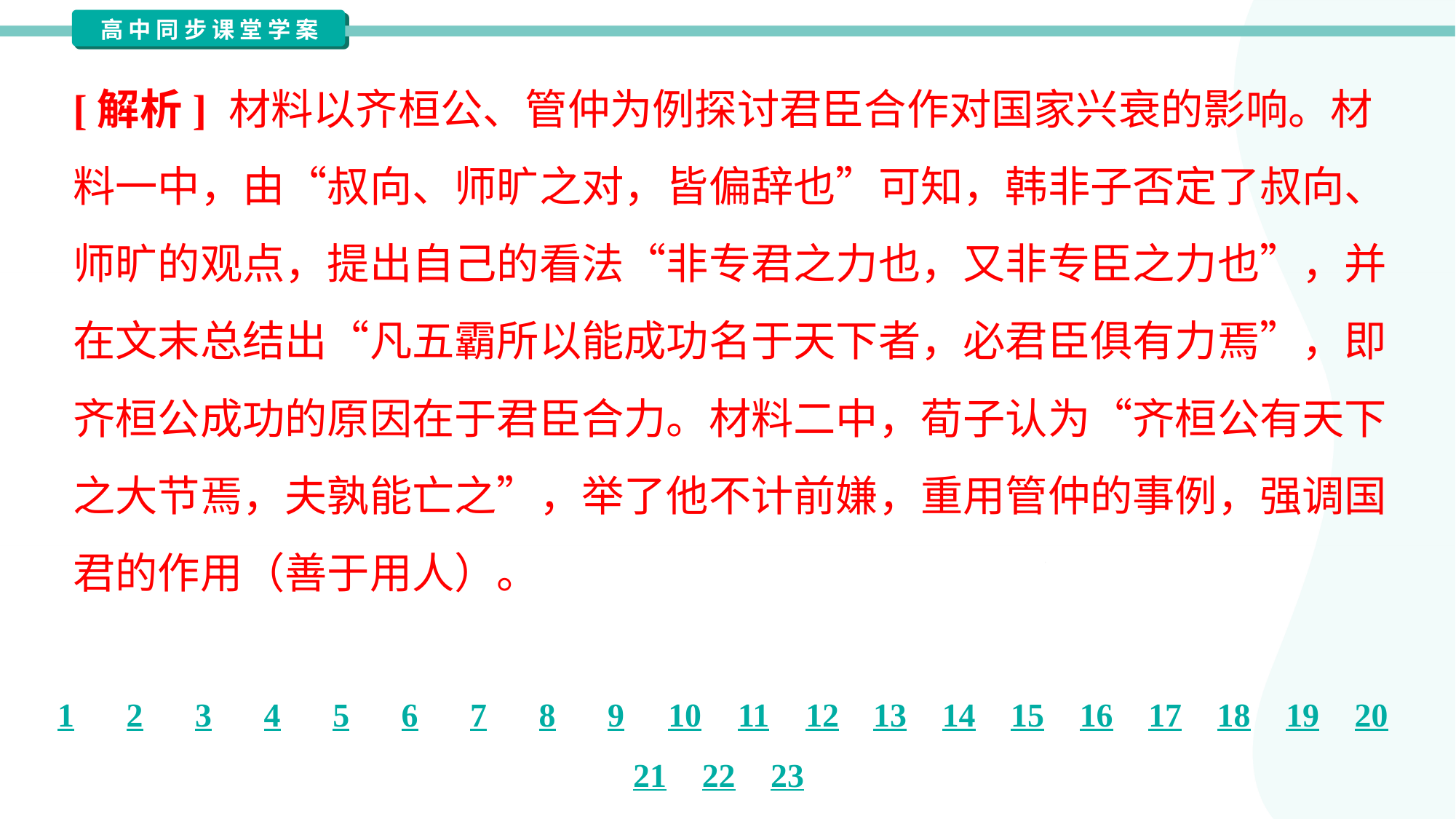

[解析] 材料以齐桓公、管仲为例探讨君臣合作对国家兴衰的影响。材
料一中，由“叔向、师旷之对，皆偏辞也”可知，韩非子否定了叔向、
师旷的观点，提出自己的看法“非专君之力也，又非专臣之力也”，并
在文末总结出“凡五霸所以能成功名于天下者，必君臣俱有力焉”，即
齐桓公成功的原因在于君臣合力。材料二中，荀子认为“齐桓公有天下
之大节焉，夫孰能亡之”，举了他不计前嫌，重用管仲的事例，强调国
君的作用（善于用人）。